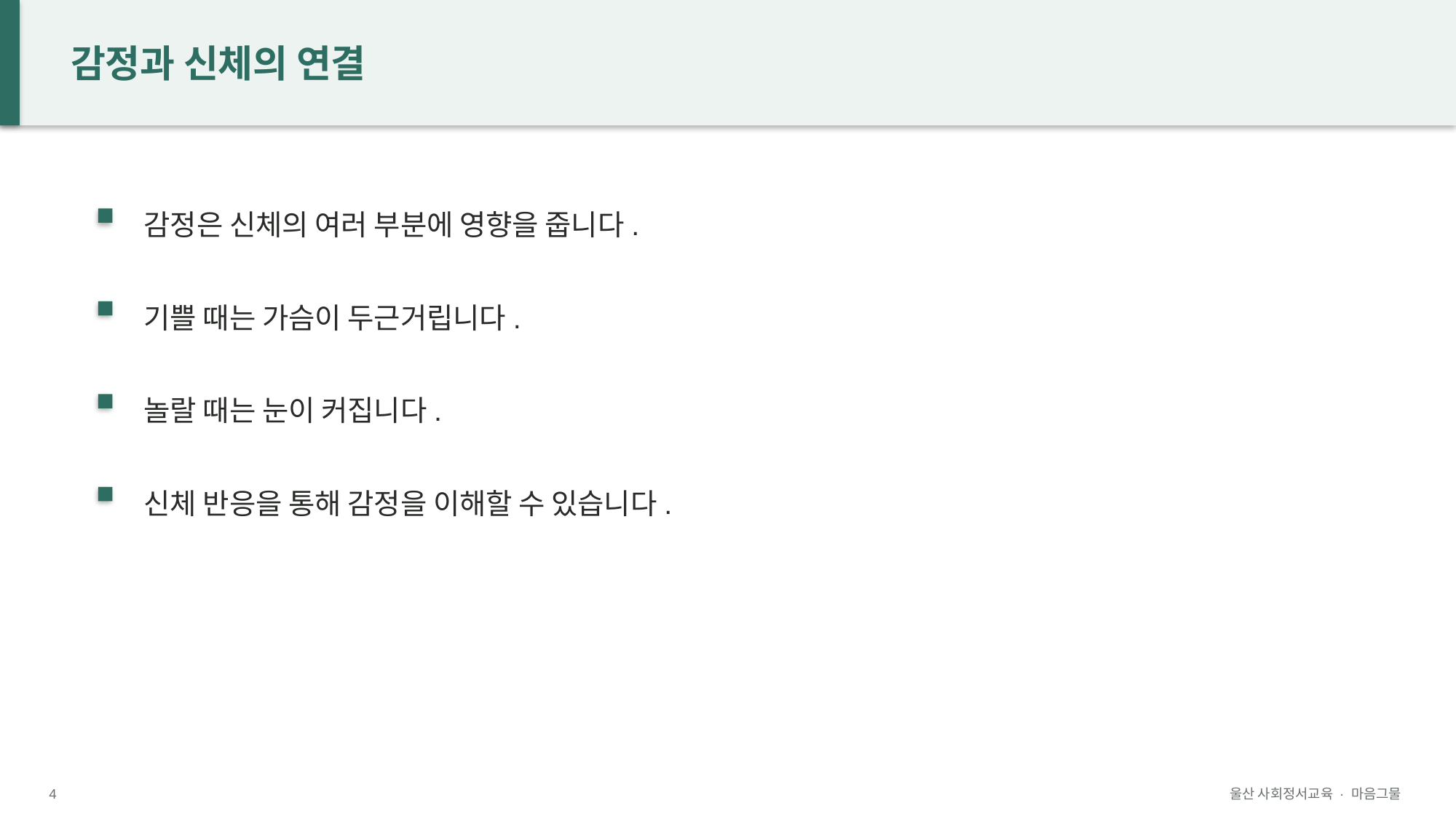

감정과 신체의 연결
감정은 신체의 여러 부분에 영향을 줍니다.

기쁠 때는 가슴이 두근거립니다.

놀랄 때는 눈이 커집니다.

신체 반응을 통해 감정을 이해할 수 있습니다.

4
울산 사회정서교육 · 마음그물